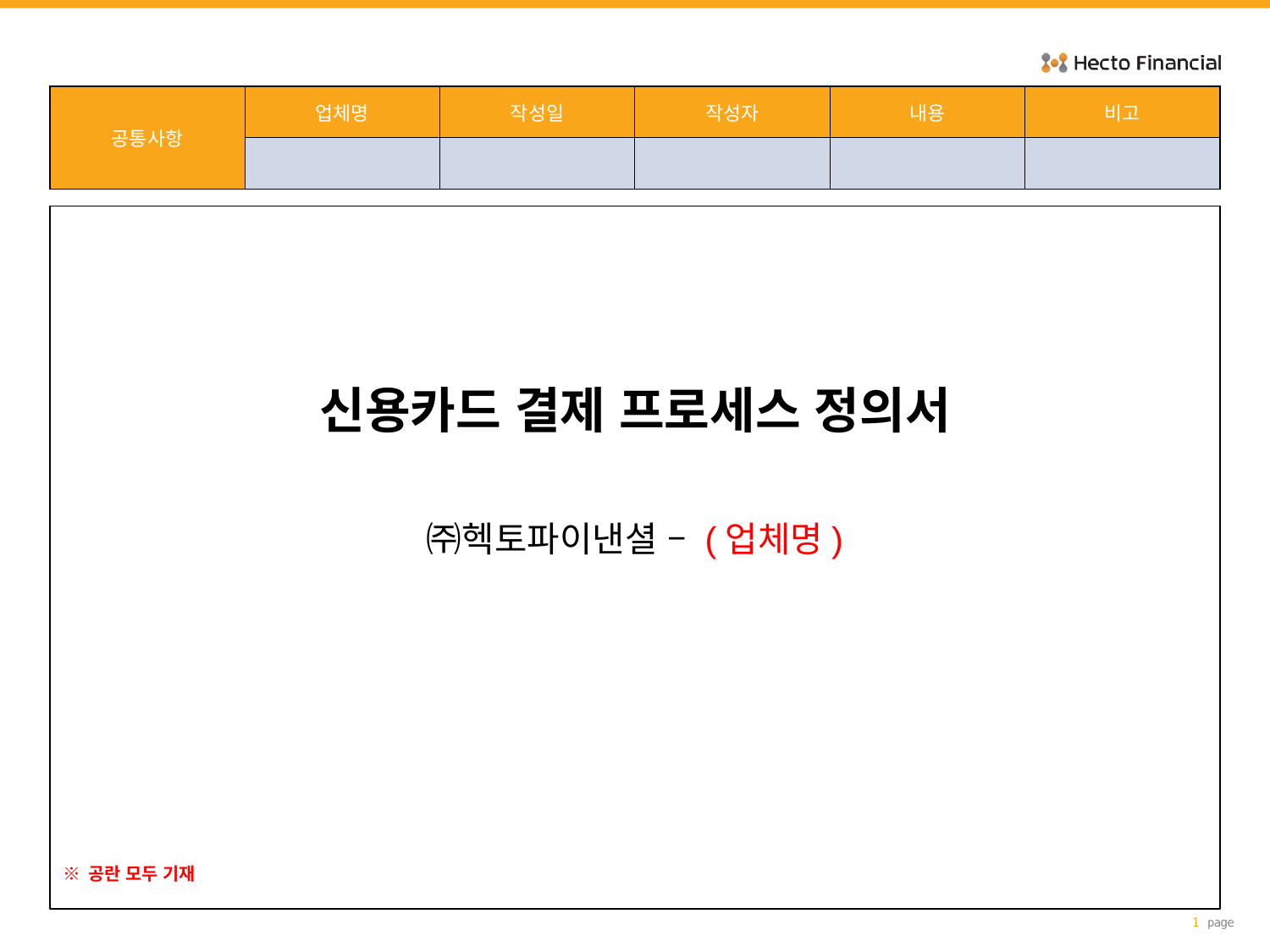

| 공통사항 | 업체명 | 작성일 | 작성자 | 내용 | 비고 |
| --- | --- | --- | --- | --- | --- |
|  |  |  |  |  |  |

신용카드 결제 프로세스 정의서
㈜헥토파이낸셜 – (업체명)
※ 공란 모두 기재
1  page